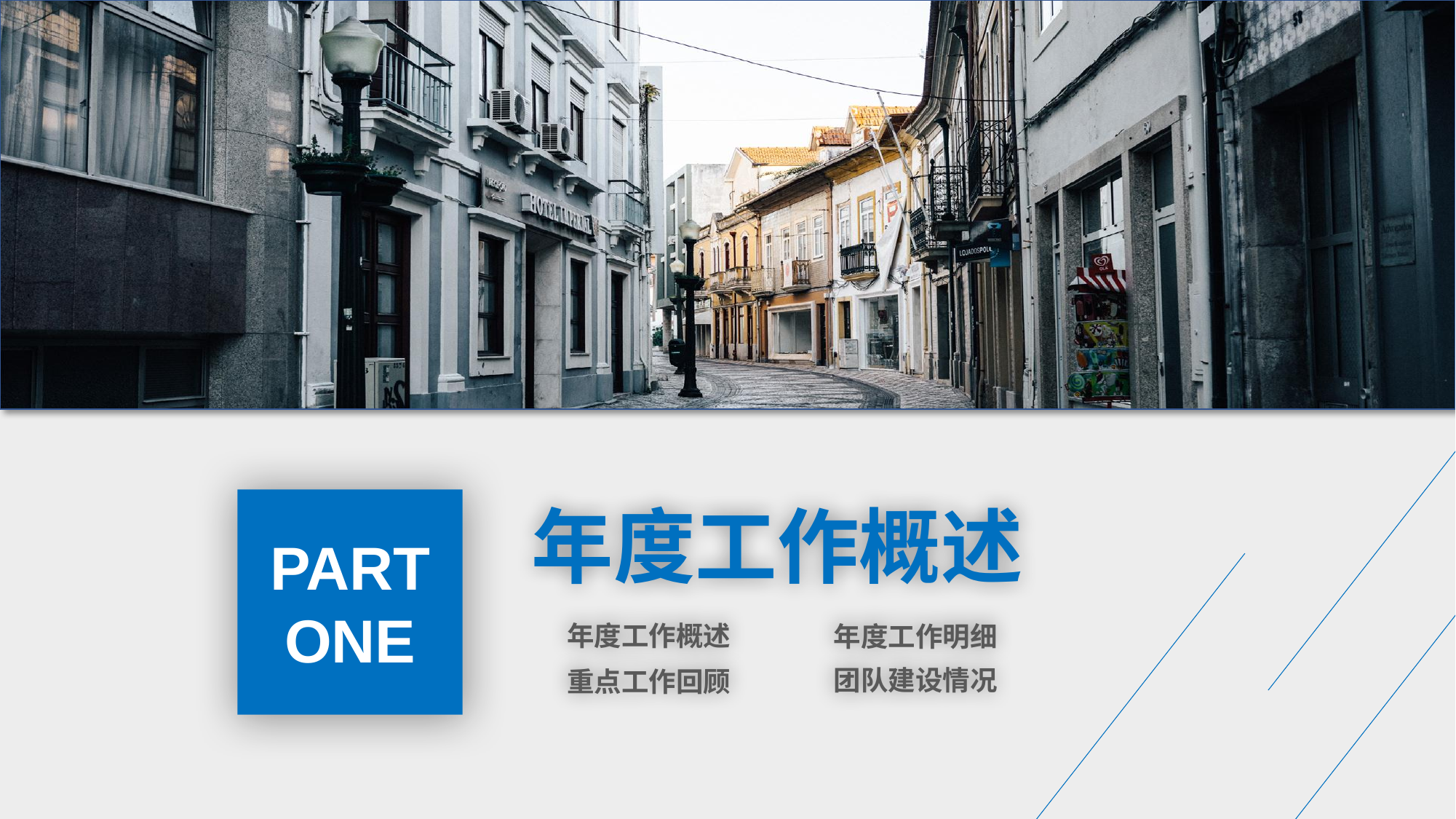

PART ONE
年度工作概述
年度工作概述
年度工作明细
团队建设情况
重点工作回顾